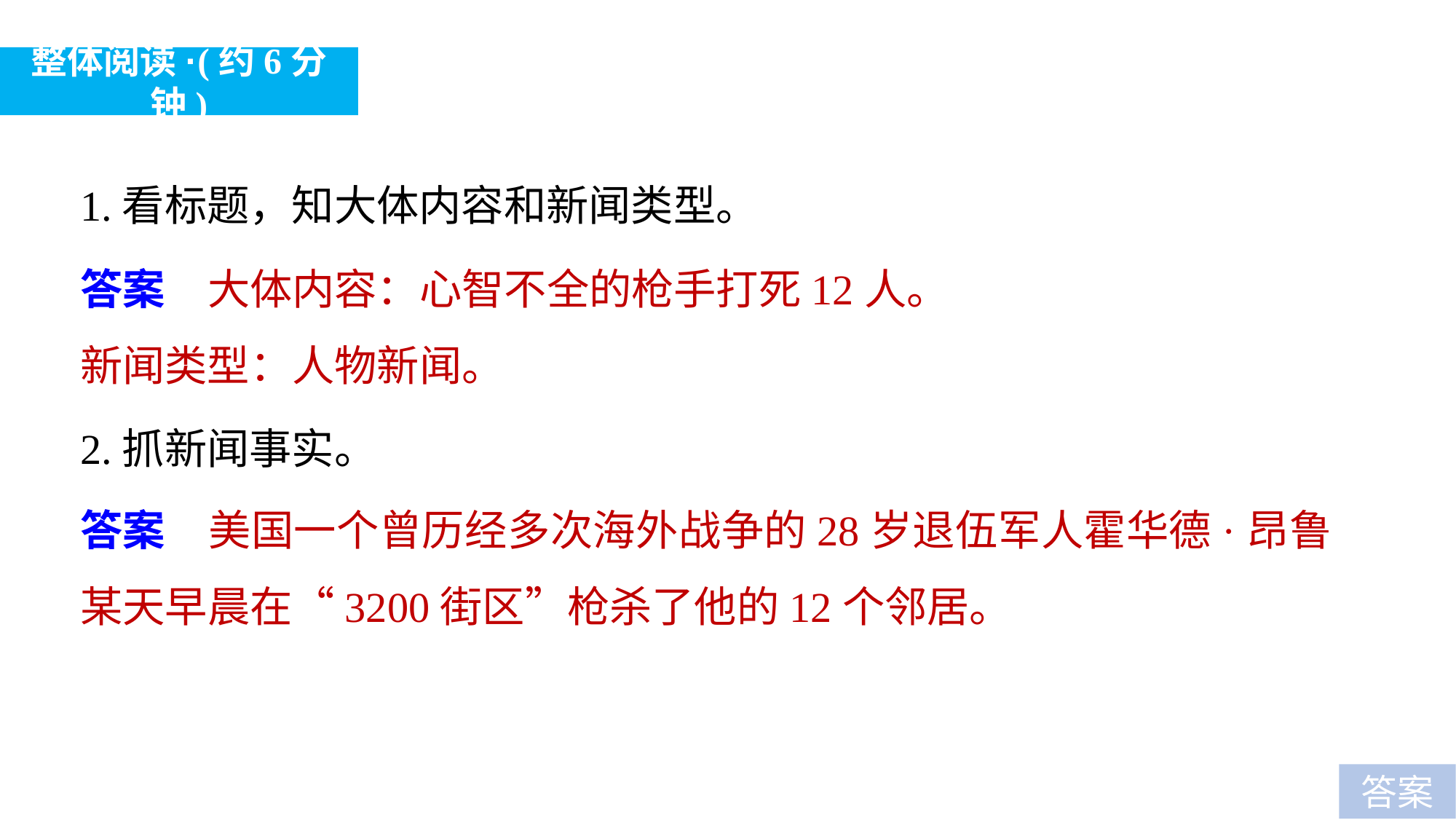

整体阅读·(约6分钟)
1.看标题，知大体内容和新闻类型。
答案　大体内容：心智不全的枪手打死12人。
新闻类型：人物新闻。
2.抓新闻事实。
答案　美国一个曾历经多次海外战争的28岁退伍军人霍华德·昂鲁某天早晨在“3200街区”枪杀了他的12个邻居。
答案